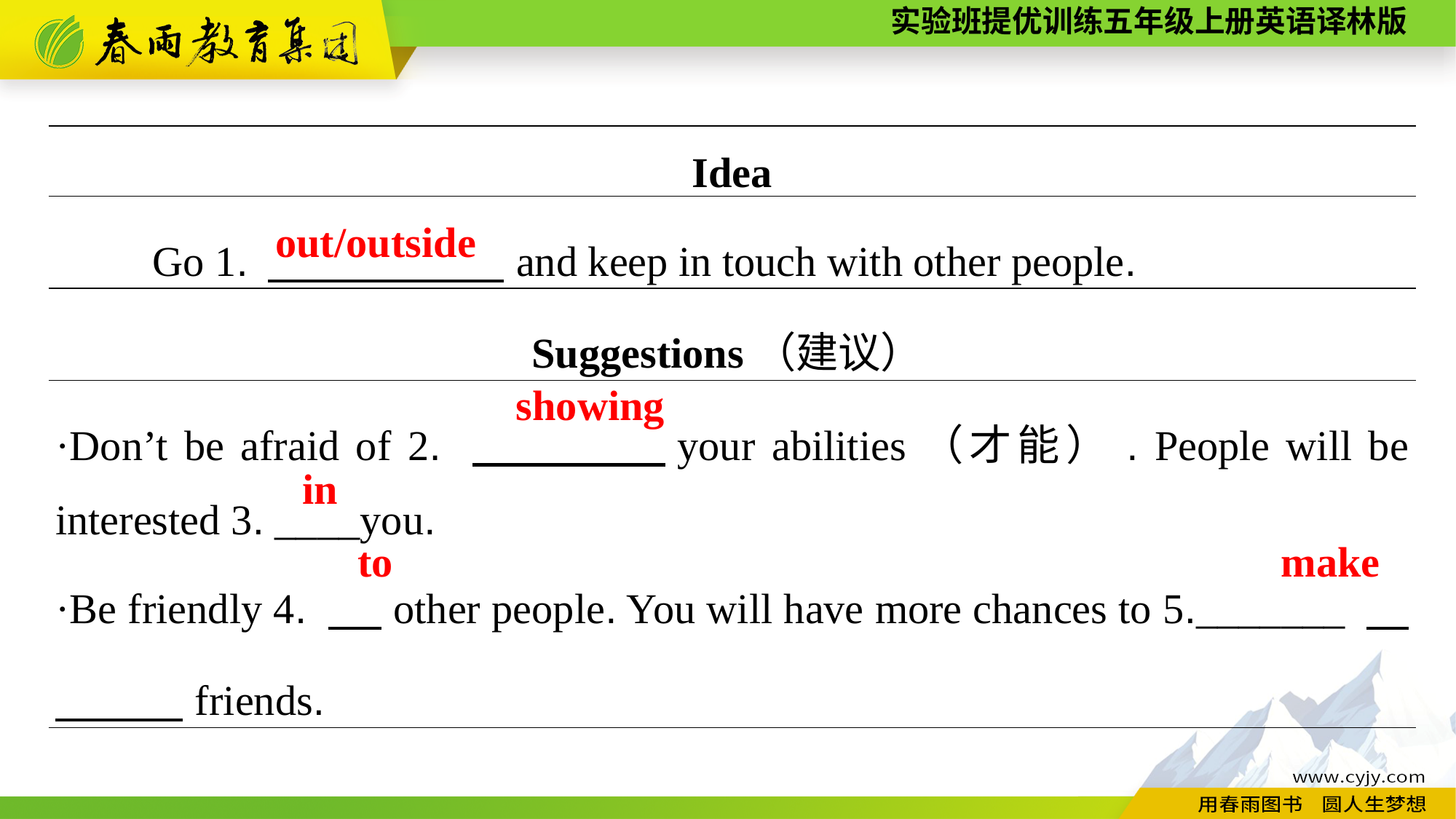

| Idea |
| --- |
| Go 1. 　　 　　and keep in touch with other people. |
| Suggestions（建议） |
| ·Don’t be afraid of 2. 　　　　your abilities（才能）. People will be interested 3. \_\_\_\_you. ·Be friendly 4. 　 other people. You will have more chances to 5.\_\_\_\_\_\_\_ 　　　　friends. |
out/outside
showing
in
to
make